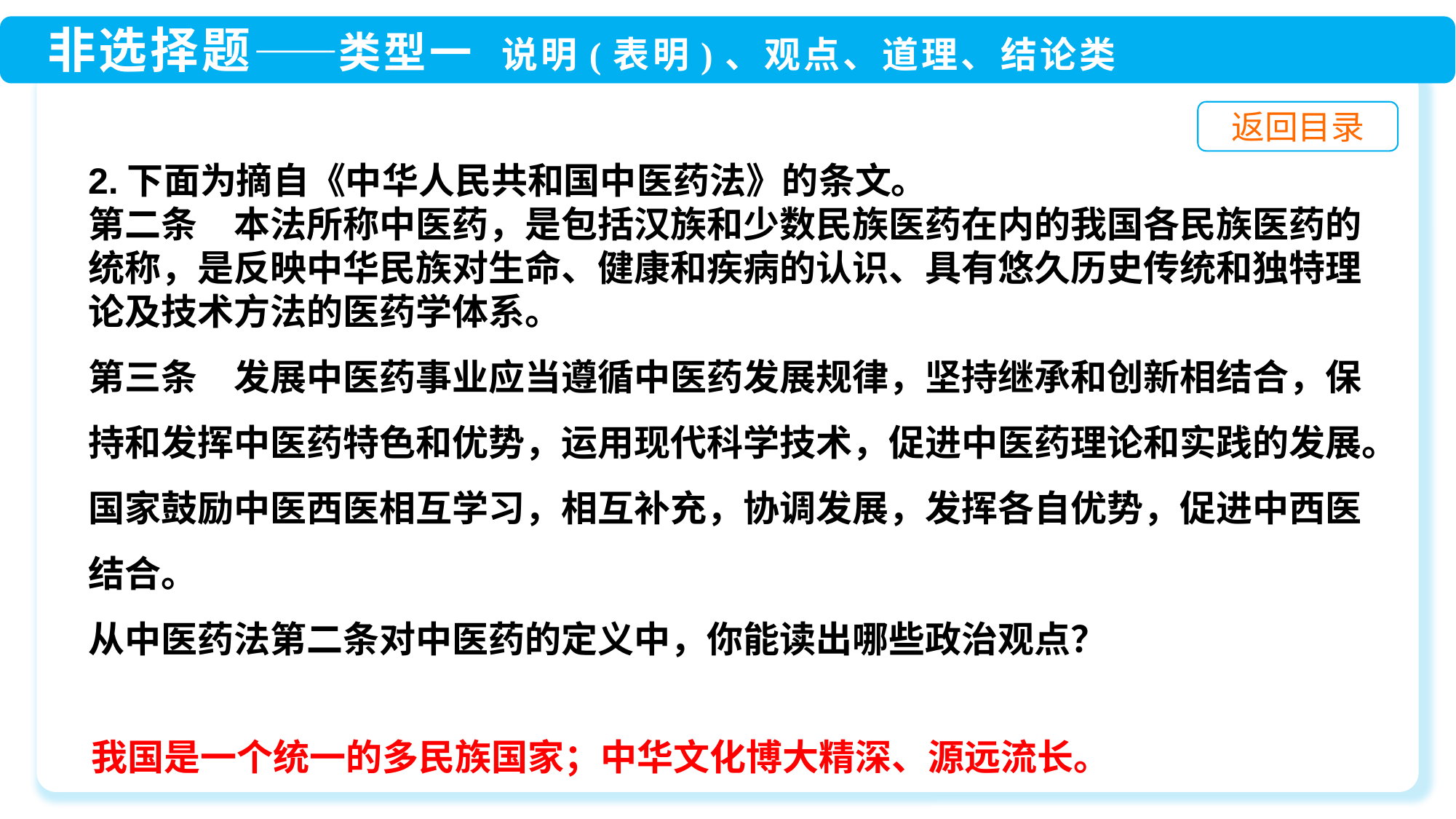

2.下面为摘自《中华人民共和国中医药法》的条文。
第二条　本法所称中医药，是包括汉族和少数民族医药在内的我国各民族医药的统称，是反映中华民族对生命、健康和疾病的认识、具有悠久历史传统和独特理论及技术方法的医药学体系。
第三条　发展中医药事业应当遵循中医药发展规律，坚持继承和创新相结合，保持和发挥中医药特色和优势，运用现代科学技术，促进中医药理论和实践的发展。国家鼓励中医西医相互学习，相互补充，协调发展，发挥各自优势，促进中西医结合。
从中医药法第二条对中医药的定义中，你能读出哪些政治观点？
我国是一个统一的多民族国家；中华文化博大精深、源远流长。